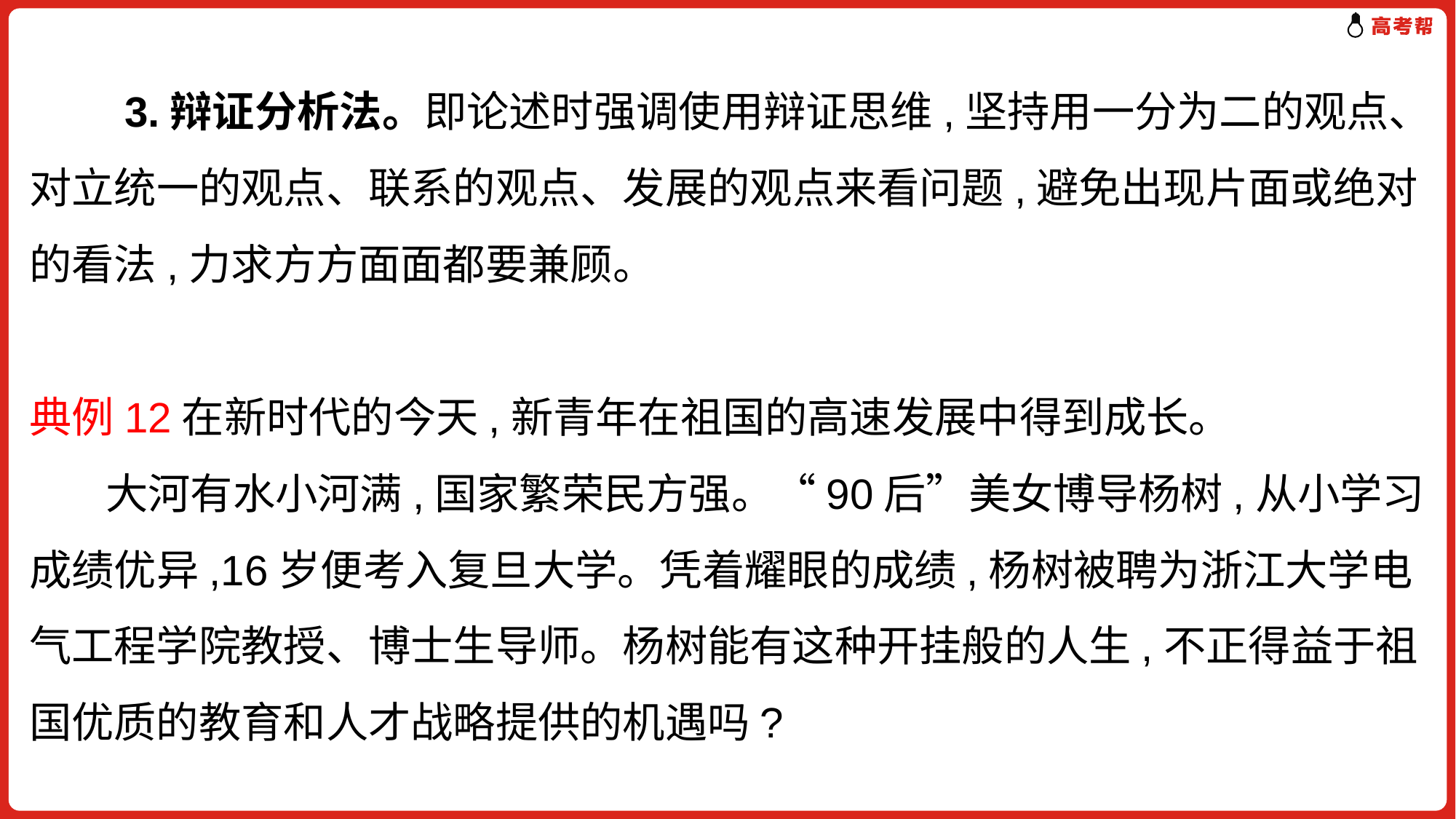

3.辩证分析法。即论述时强调使用辩证思维,坚持用一分为二的观点、对立统一的观点、联系的观点、发展的观点来看问题,避免出现片面或绝对的看法,力求方方面面都要兼顾。

典例12在新时代的今天,新青年在祖国的高速发展中得到成长。
       大河有水小河满,国家繁荣民方强。“90后”美女博导杨树,从小学习成绩优异,16岁便考入复旦大学。凭着耀眼的成绩,杨树被聘为浙江大学电气工程学院教授、博士生导师。杨树能有这种开挂般的人生,不正得益于祖国优质的教育和人才战略提供的机遇吗?